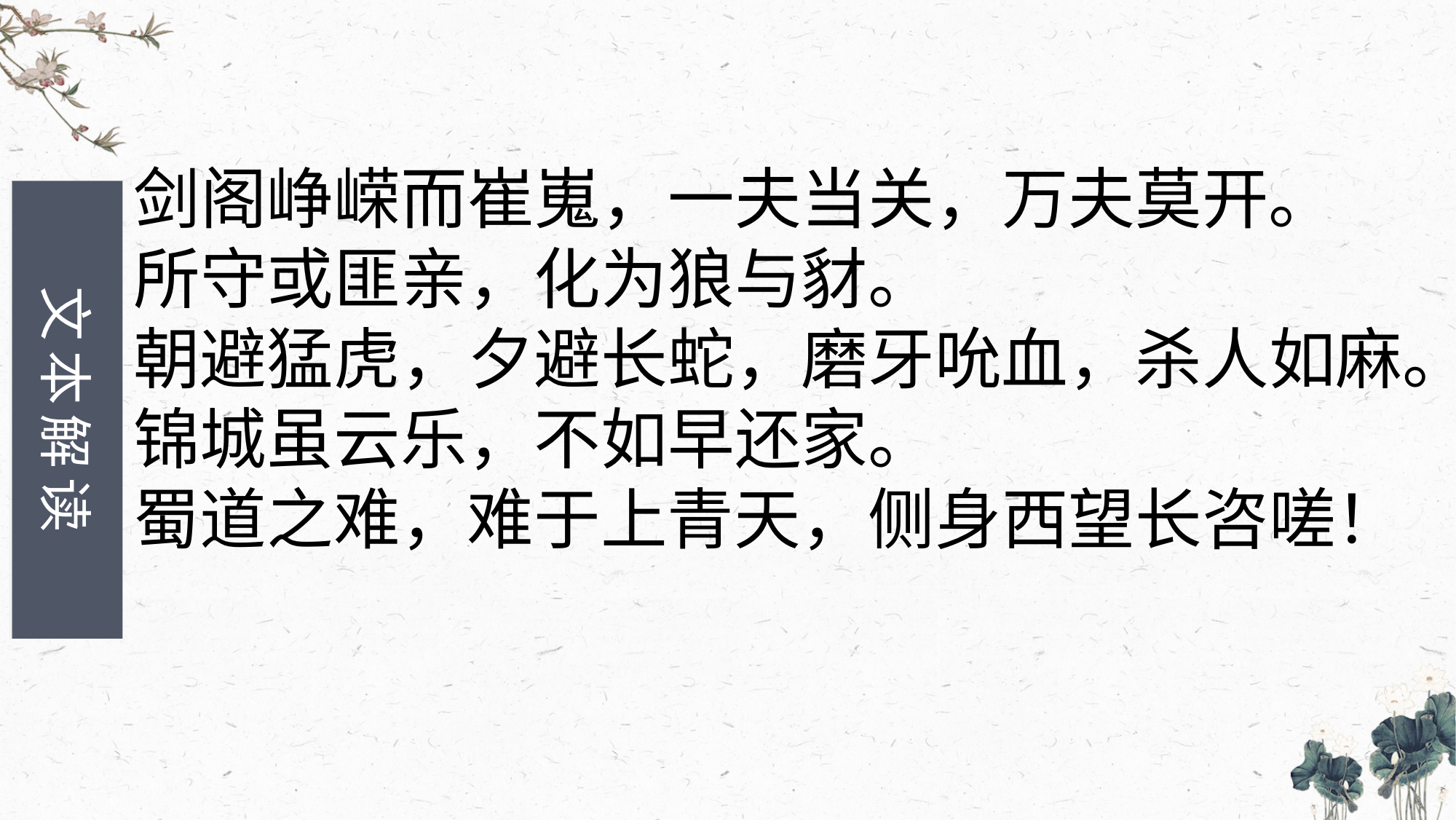

剑阁峥嵘而崔嵬，一夫当关，万夫莫开。
所守或匪亲，化为狼与豺。
朝避猛虎，夕避长蛇，磨牙吮血，杀人如麻。
锦城虽云乐，不如早还家。
蜀道之难，难于上青天，侧身西望长咨嗟！

文本解读